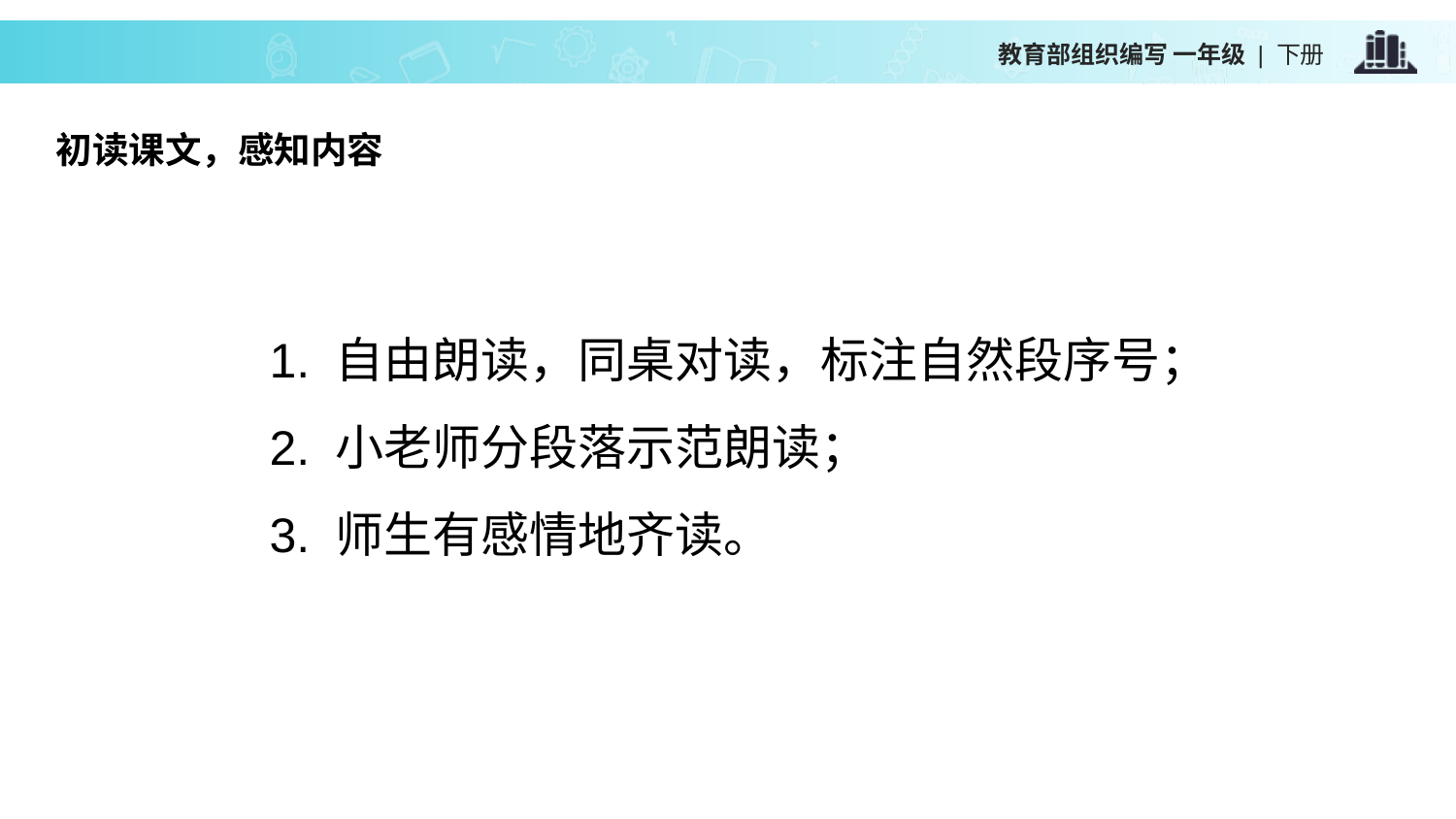

初读课文，感知内容
1. 自由朗读，同桌对读，标注自然段序号；
2. 小老师分段落示范朗读；
3. 师生有感情地齐读。